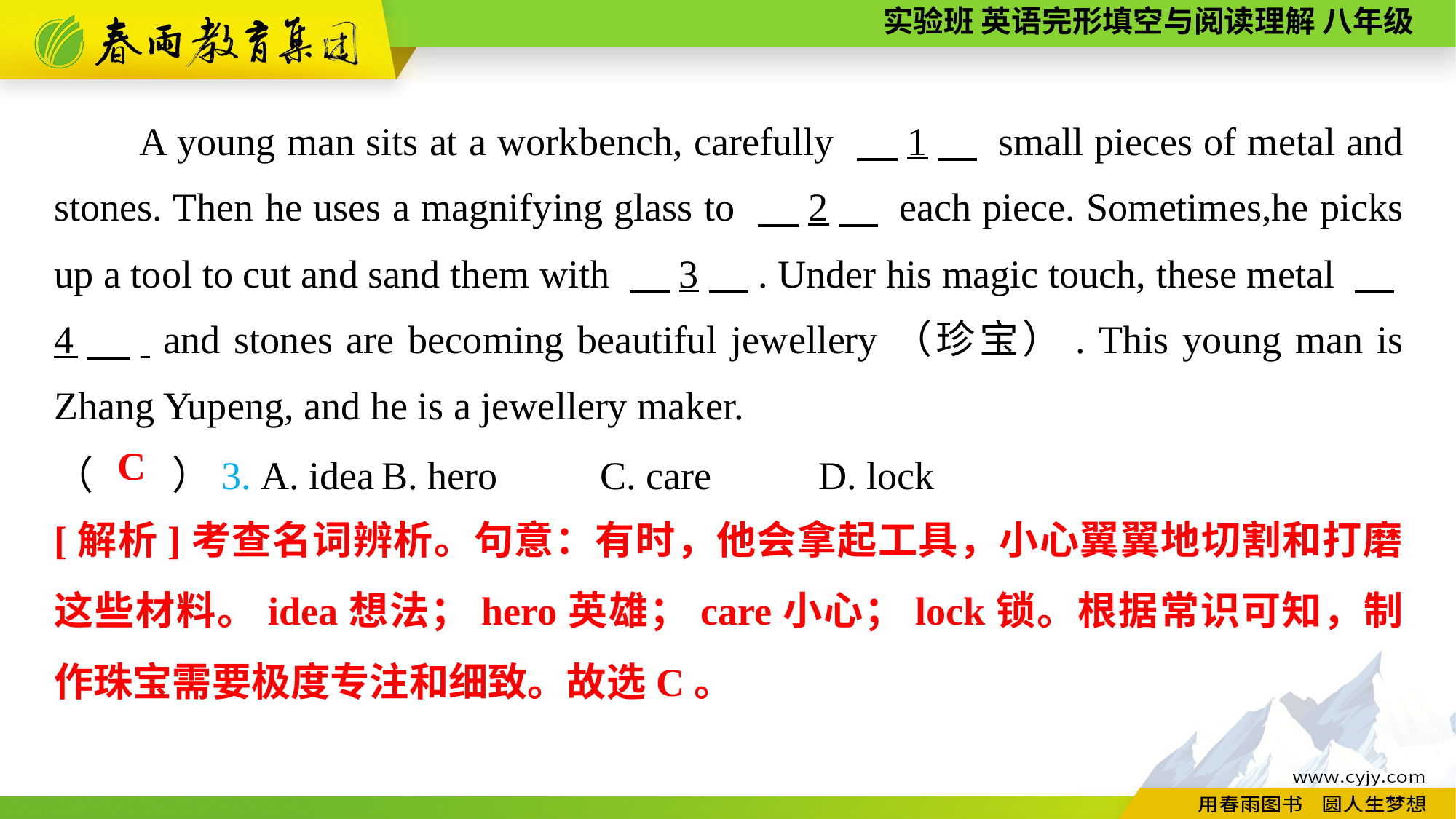

A young man sits at a workbench, carefully 　1　 small pieces of metal and stones. Then he uses a magnifying glass to 　2　 each piece. Sometimes,he picks up a tool to cut and sand them with 　3　. Under his magic touch, these metal 　4　. and stones are becoming beautiful jewellery（珍宝）. This young man is Zhang Yupeng, and he is a jewellery maker.
（　　）3. A. idea	B. hero	C. care	D. lock
C
[解析]考查名词辨析。句意：有时，他会拿起工具，小心翼翼地切割和打磨这些材料。idea想法；hero英雄；care小心；lock锁。根据常识可知，制作珠宝需要极度专注和细致。故选C。